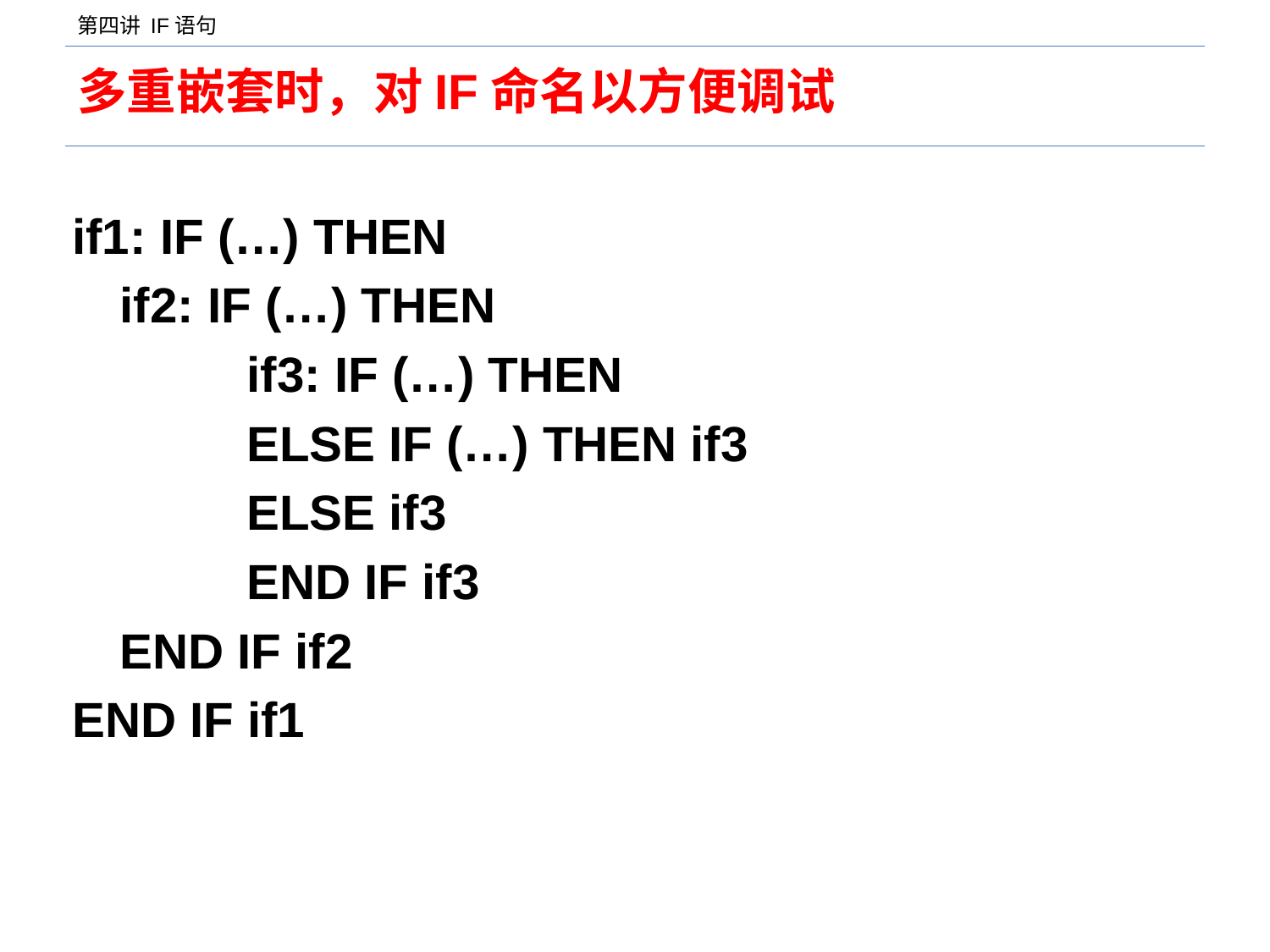

# 多重嵌套时，对IF命名以方便调试
if1: IF (…) THEN
	if2: IF (…) THEN
		if3: IF (…) THEN
		ELSE IF (…) THEN if3
		ELSE if3
		END IF if3
	END IF if2
END IF if1